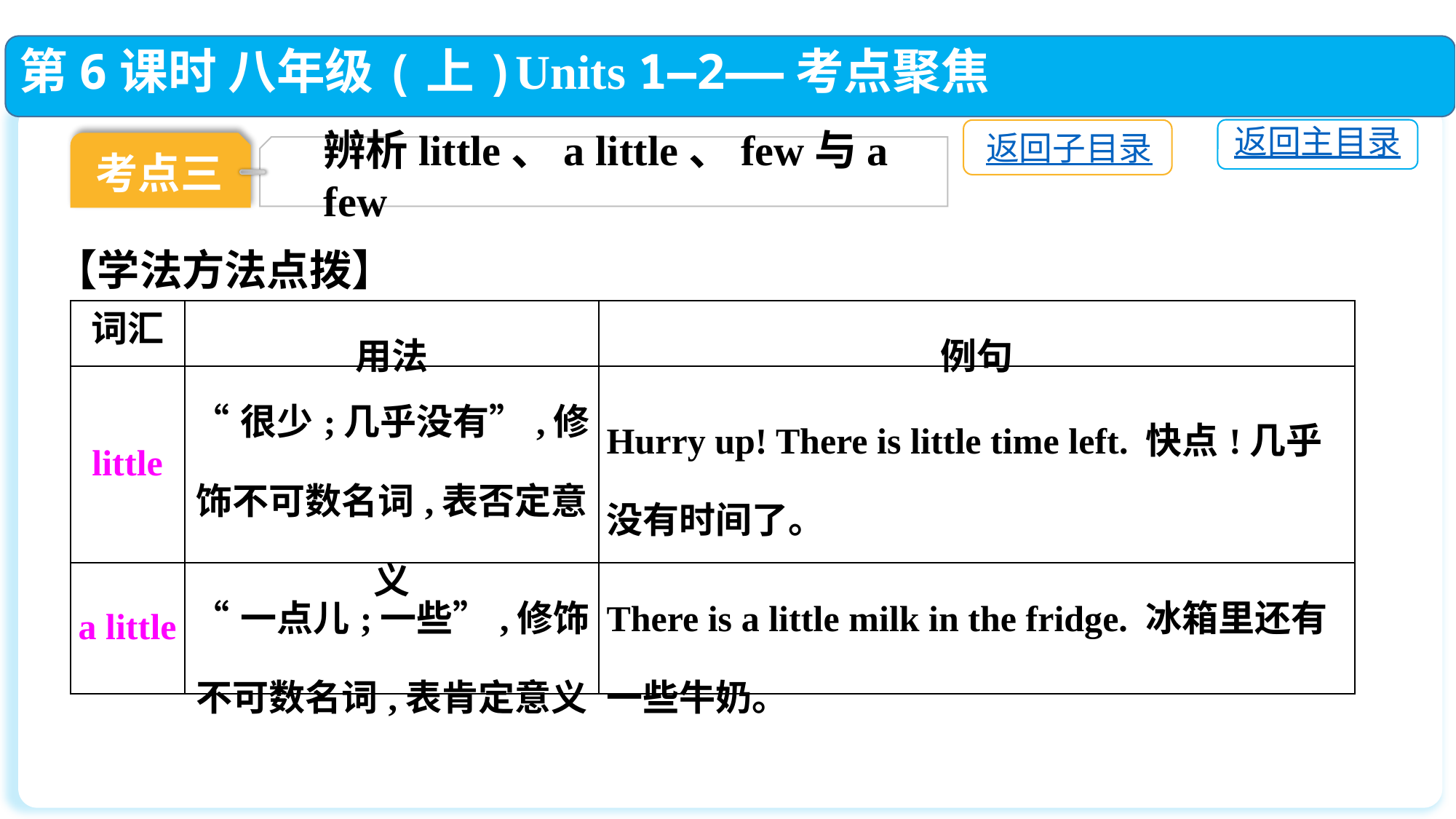

第6课时 八年级(上)Units 1—2——考点聚焦

返回主目录

返回子目录
考点三
辨析little、a little、few与a few

【学法方法点拨】
| 词汇 | 用法 | 例句 |
| --- | --- | --- |
| little | “很少;几乎没有”,修饰不可数名词,表否定意义 | Hurry up! There is little time left. 快点!几乎没有时间了。 |
| a little | “一点儿;一些”,修饰不可数名词,表肯定意义 | There is a little milk in the fridge. 冰箱里还有一些牛奶。 |